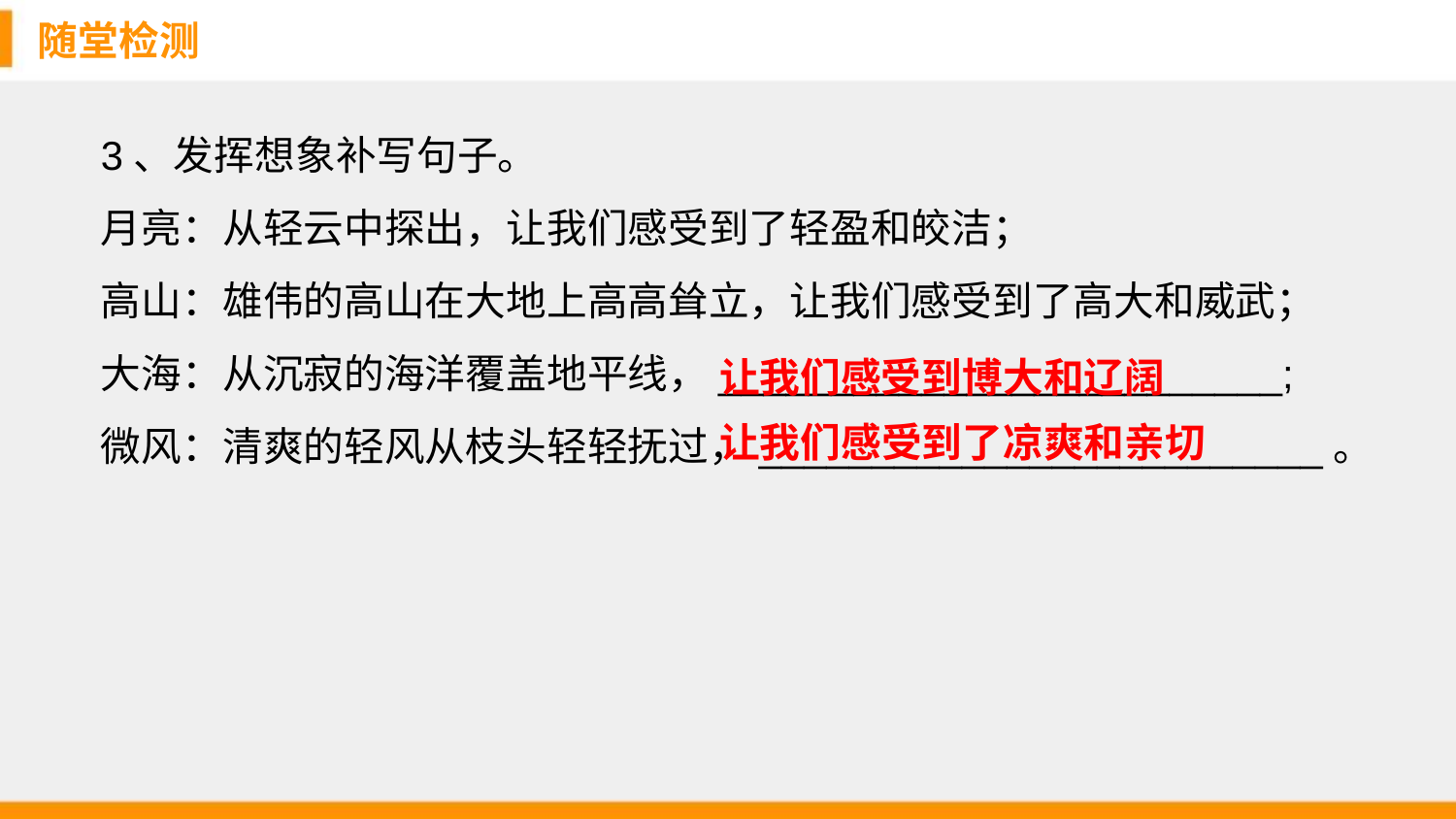

随堂检测
3、发挥想象补写句子。
月亮：从轻云中探出，让我们感受到了轻盈和皎洁；
高山：雄伟的高山在大地上高高耸立，让我们感受到了高大和威武；
大海：从沉寂的海洋覆盖地平线，_________________________;
微风：清爽的轻风从枝头轻轻抚过，_________________________。
让我们感受到博大和辽阔
让我们感受到了凉爽和亲切